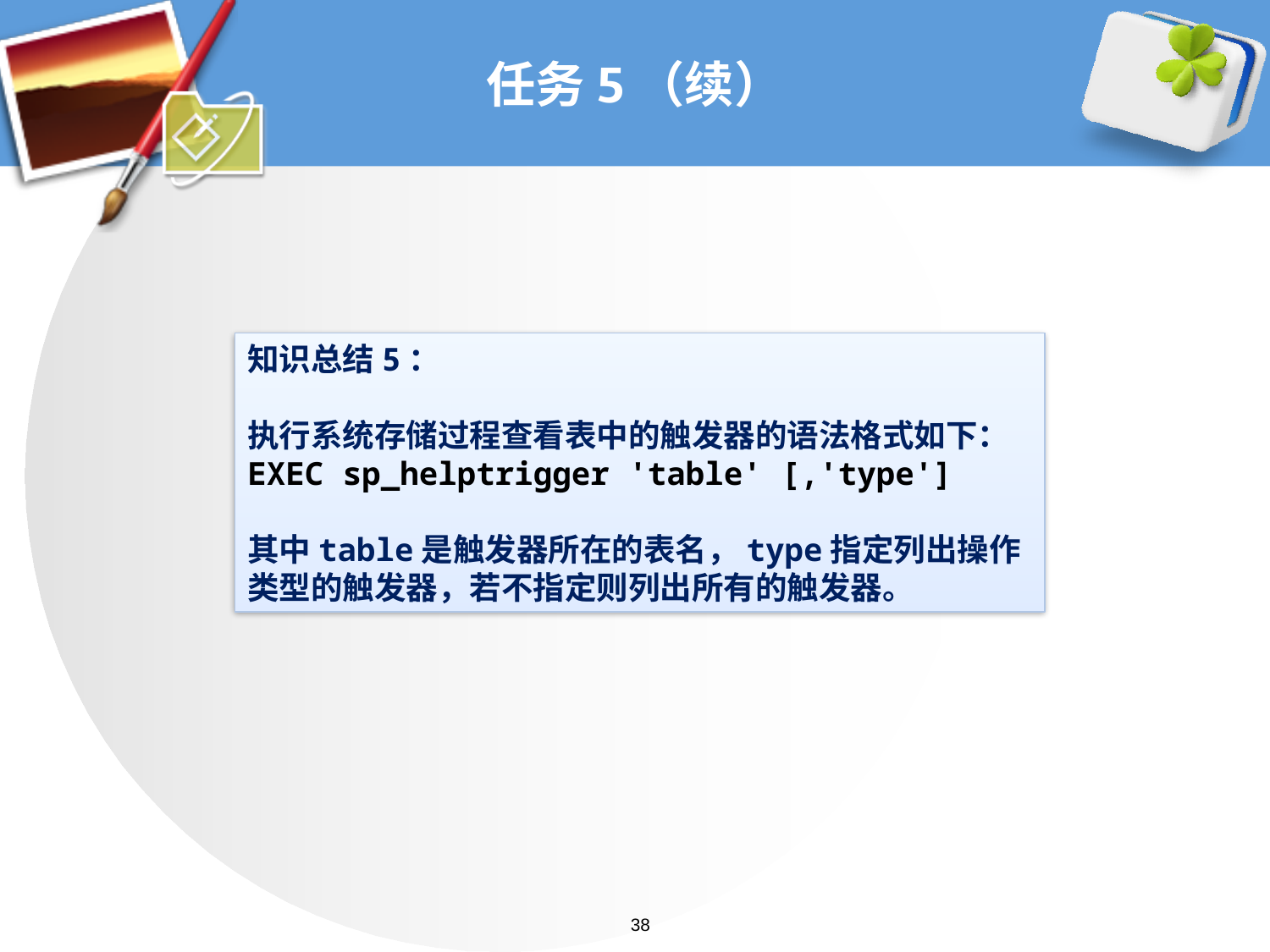

# 任务5（续）
知识总结5：

执行系统存储过程查看表中的触发器的语法格式如下：
EXEC sp_helptrigger 'table' [,'type']

其中table是触发器所在的表名，type指定列出操作类型的触发器，若不指定则列出所有的触发器。
38